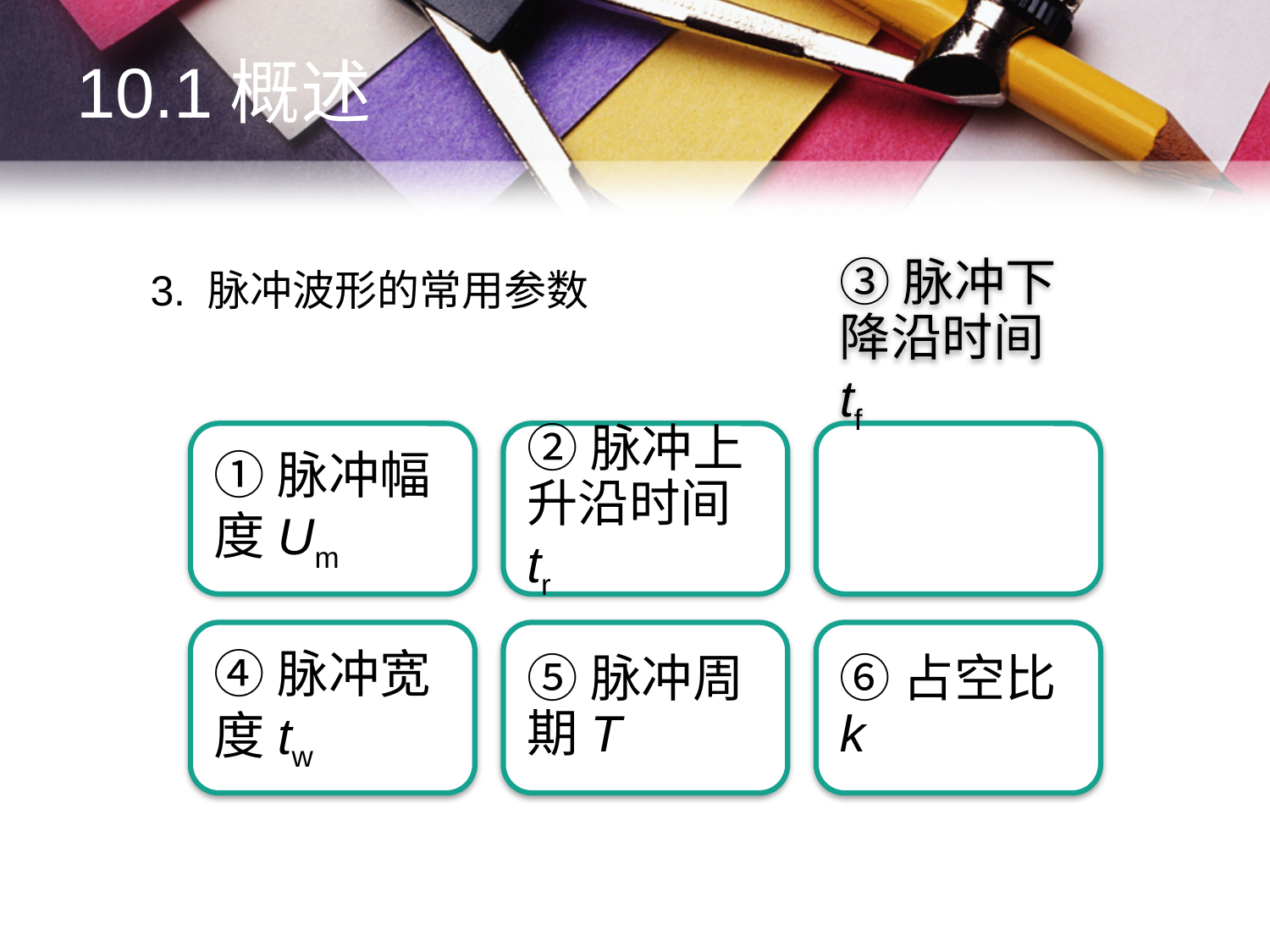

10.1概述
# 3. 脉冲波形的常用参数
①脉冲幅度Um
②脉冲上升沿时间tr
③脉冲下降沿时间tf
④脉冲宽度tw
⑤脉冲周期T
⑥占空比k